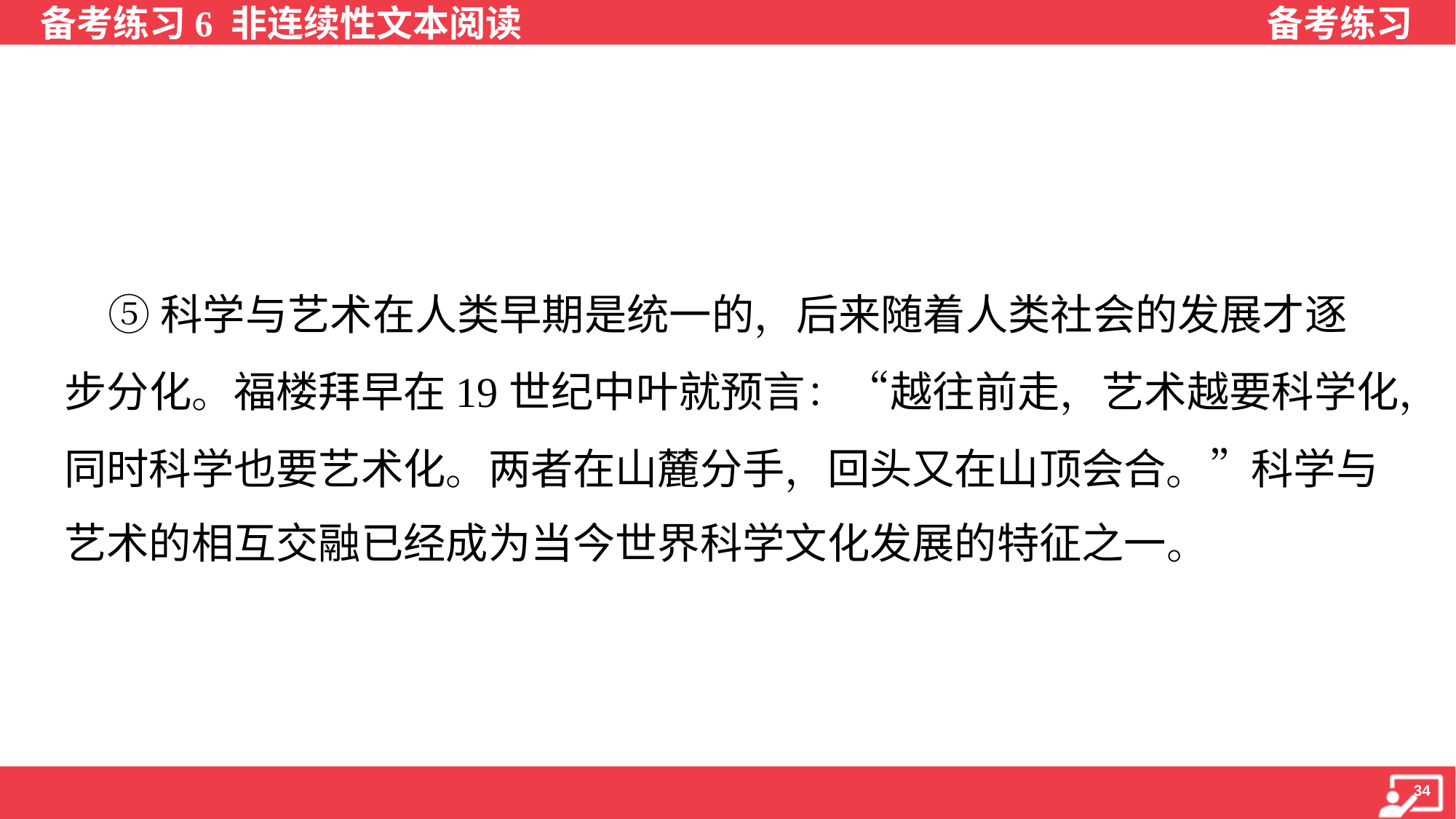

⑤科学与艺术在人类早期是统一的，后来随着人类社会的发展才逐
步分化。福楼拜早在19世纪中叶就预言：“越往前走，艺术越要科学化，
同时科学也要艺术化。两者在山麓分手，回头又在山顶会合。”科学与
艺术的相互交融已经成为当今世界科学文化发展的特征之一。